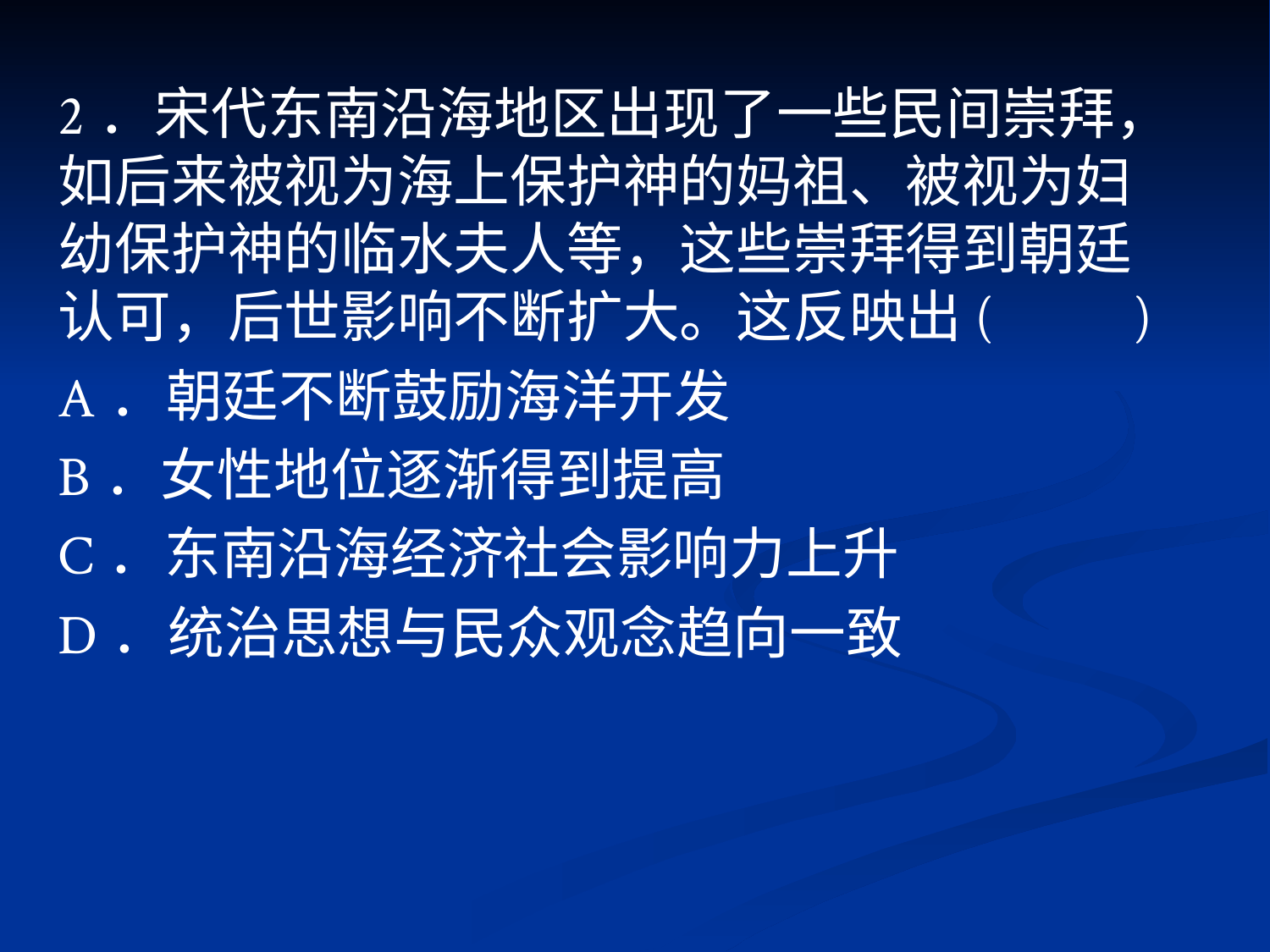

2．宋代东南沿海地区出现了一些民间崇拜，如后来被视为海上保护神的妈祖、被视为妇幼保护神的临水夫人等，这些崇拜得到朝廷认可，后世影响不断扩大。这反映出(　　)
A．朝廷不断鼓励海洋开发
B．女性地位逐渐得到提高
C．东南沿海经济社会影响力上升
D．统治思想与民众观念趋向一致